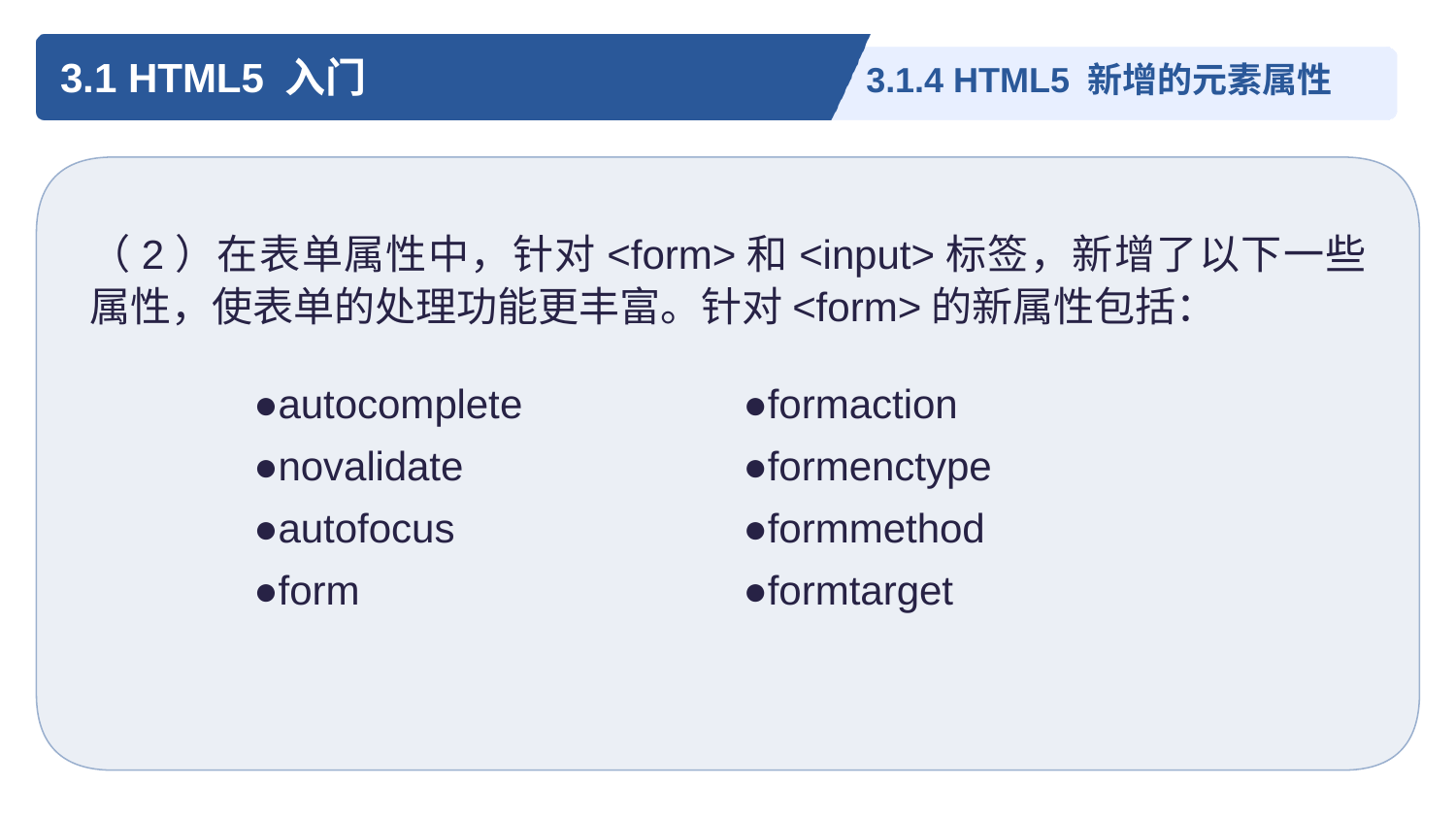

3.1 HTML5 入门
3.1.4 HTML5 新增的元素属性

（2）在表单属性中，针对<form>和<input>标签，新增了以下一些属性，使表单的处理功能更丰富。针对<form>的新属性包括：
●autocomplete
●novalidate
●autofocus
●form
●formaction
●formenctype
●formmethod
●formtarget